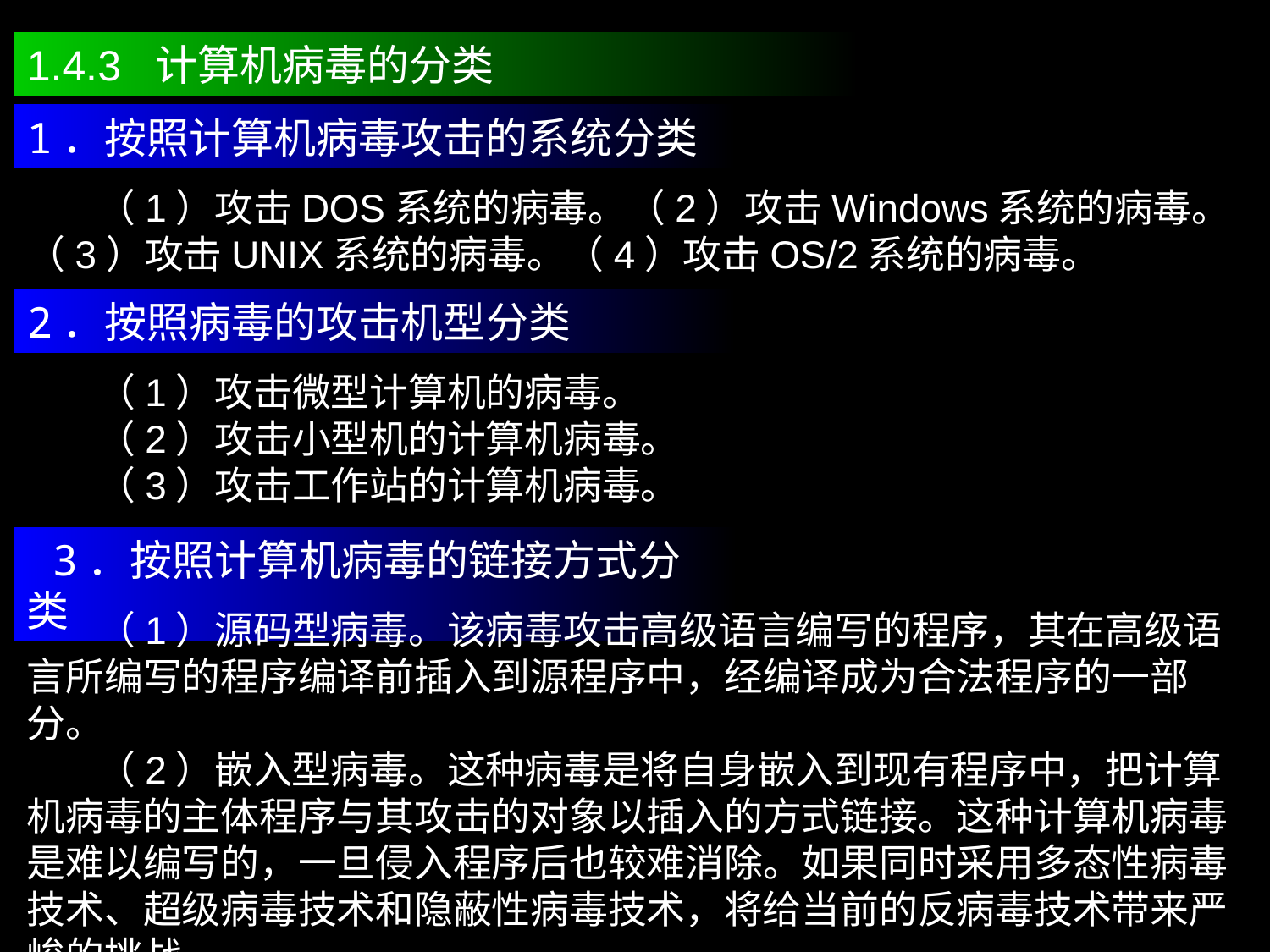

1.4.3  计算机病毒的分类
1．按照计算机病毒攻击的系统分类
       （1）攻击DOS系统的病毒。（2）攻击Windows系统的病毒。（3）攻击UNIX系统的病毒。（4）攻击OS/2系统的病毒。
2．按照病毒的攻击机型分类
       （1）攻击微型计算机的病毒。
       （2）攻击小型机的计算机病毒。
       （3）攻击工作站的计算机病毒。
 3．按照计算机病毒的链接方式分类
       （1）源码型病毒。该病毒攻击高级语言编写的程序，其在高级语言所编写的程序编译前插入到源程序中，经编译成为合法程序的一部分。
       （2）嵌入型病毒。这种病毒是将自身嵌入到现有程序中，把计算机病毒的主体程序与其攻击的对象以插入的方式链接。这种计算机病毒是难以编写的，一旦侵入程序后也较难消除。如果同时采用多态性病毒技术、超级病毒技术和隐蔽性病毒技术，将给当前的反病毒技术带来严峻的挑战。